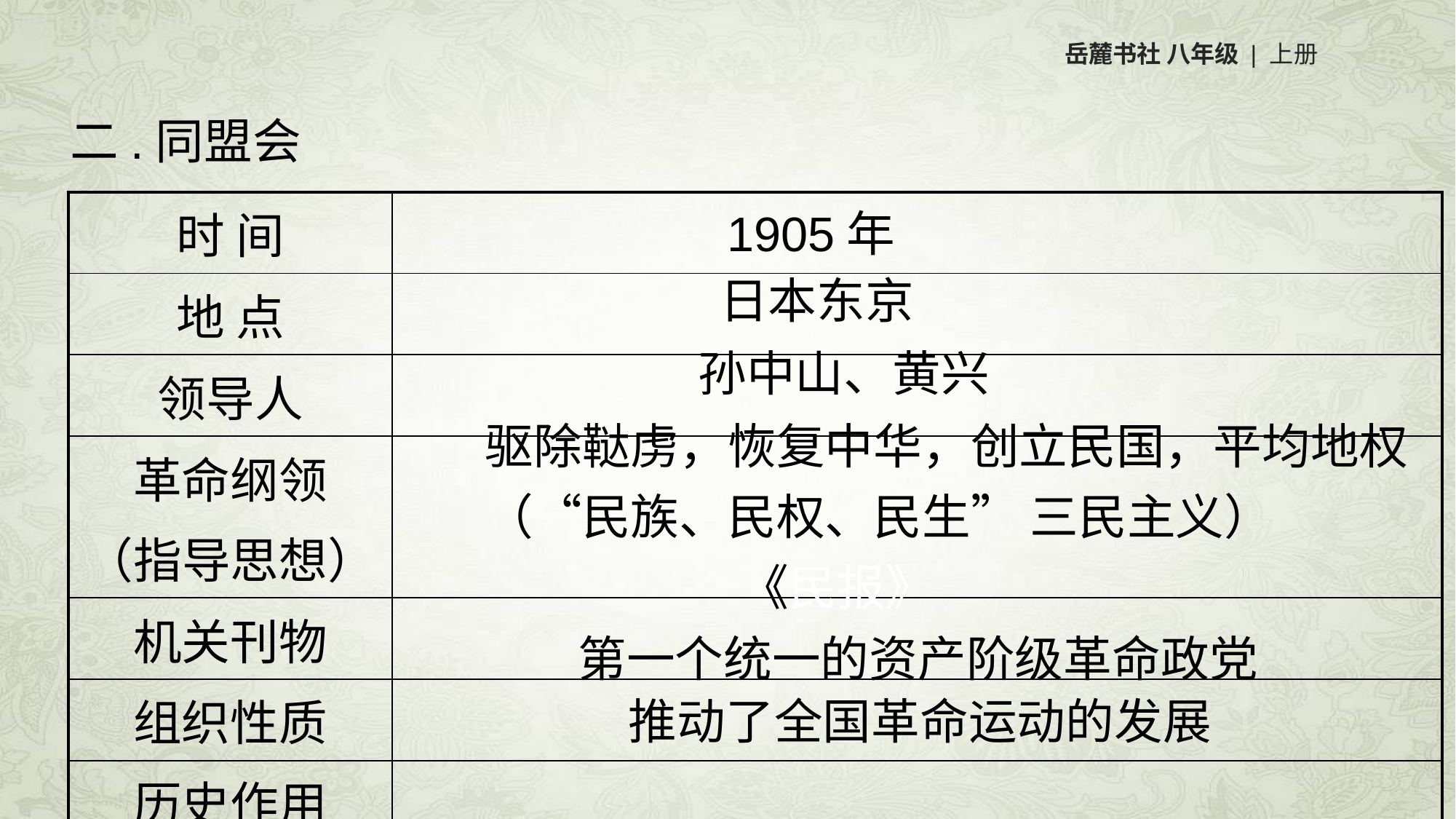

岳麓书社 八年级 | 上册
二.同盟会
| 时 间 |  |
| --- | --- |
| 地 点 |  |
| 领导人 |  |
| 革命纲领 （指导思想） |  |
| 机关刊物 |  |
| 组织性质 |  |
| 历史作用 |  |
1905年
日本东京
孙中山、黄兴
驱除鞑虏，恢复中华，创立民国，平均地权（“民族、民权、民生” 三民主义）
《民报》
第一个统一的资产阶级革命政党
推动了全国革命运动的发展